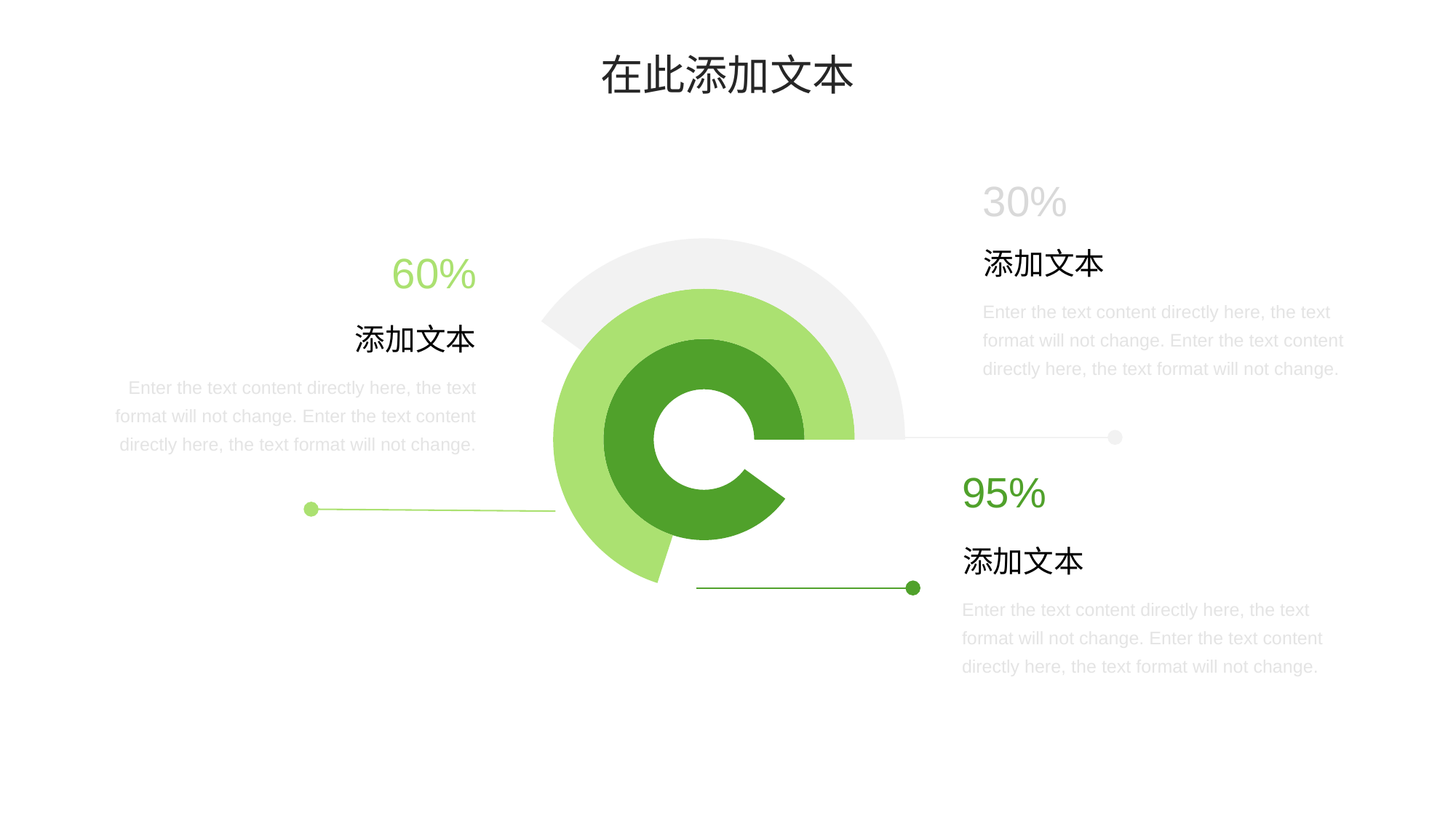

在此添加文本
30%

### Chart

| Category | 销售额 | 销售额2 | 销售额3 | 列1 |
|---|---|---|---|---|
| 第一季度 | 10.0 | 0.0 | 0.0 | None |
| 第二季度 | 90.0 | 30.0 | 0.0 | None |
| 第三季度 | 0.0 | 70.0 | 60.0 | None |
| 第四季度 | 0.0 | 0.0 | 40.0 | None |
添加文本
60%
Enter the text content directly here, the text format will not change. Enter the text content directly here, the text format will not change.
添加文本
Enter the text content directly here, the text format will not change. Enter the text content directly here, the text format will not change.
95%
添加文本
Enter the text content directly here, the text format will not change. Enter the text content directly here, the text format will not change.